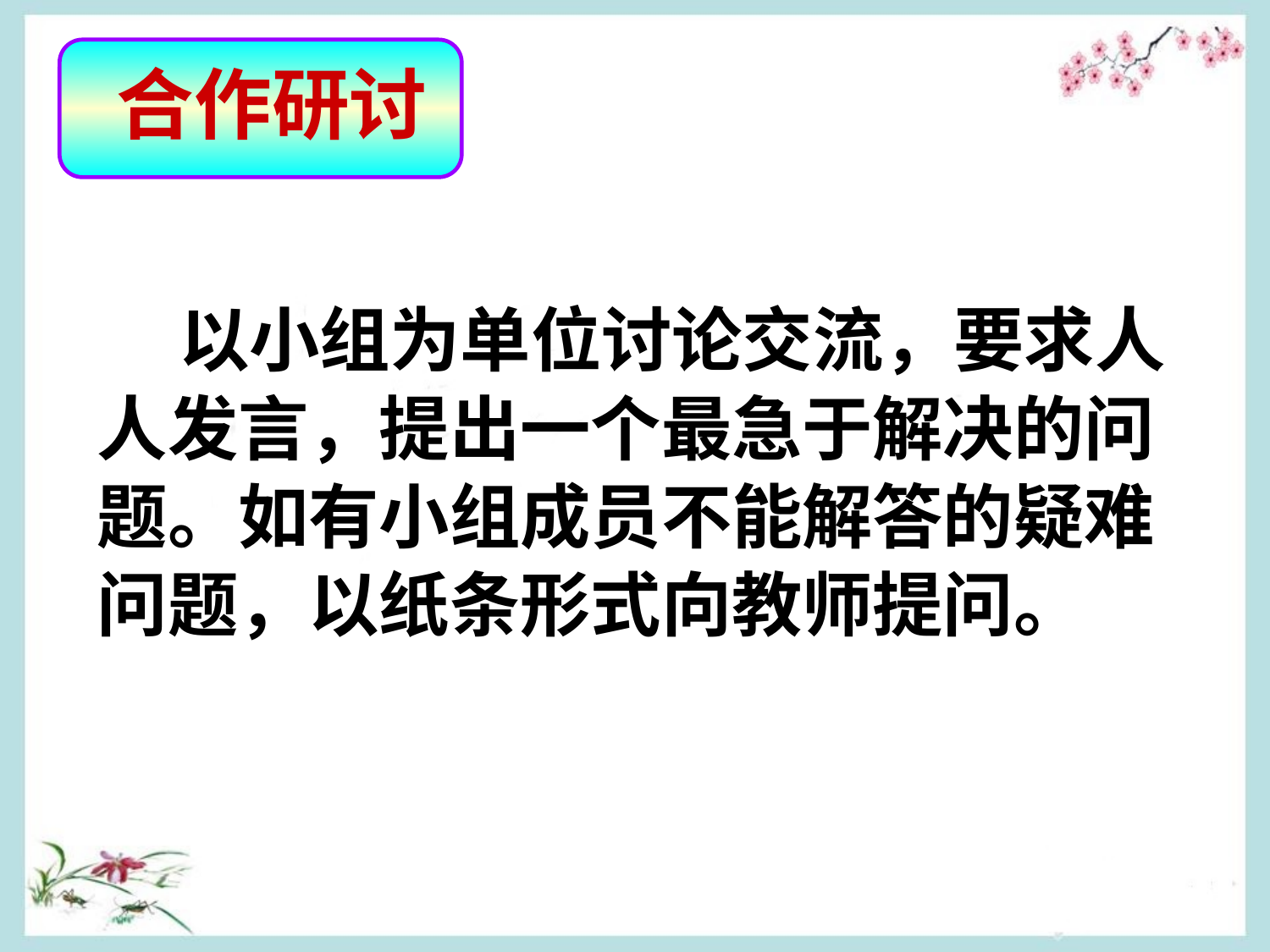

合作研讨
    以小组为单位讨论交流，要求人人发言，提出一个最急于解决的问题。如有小组成员不能解答的疑难问题，以纸条形式向教师提问。